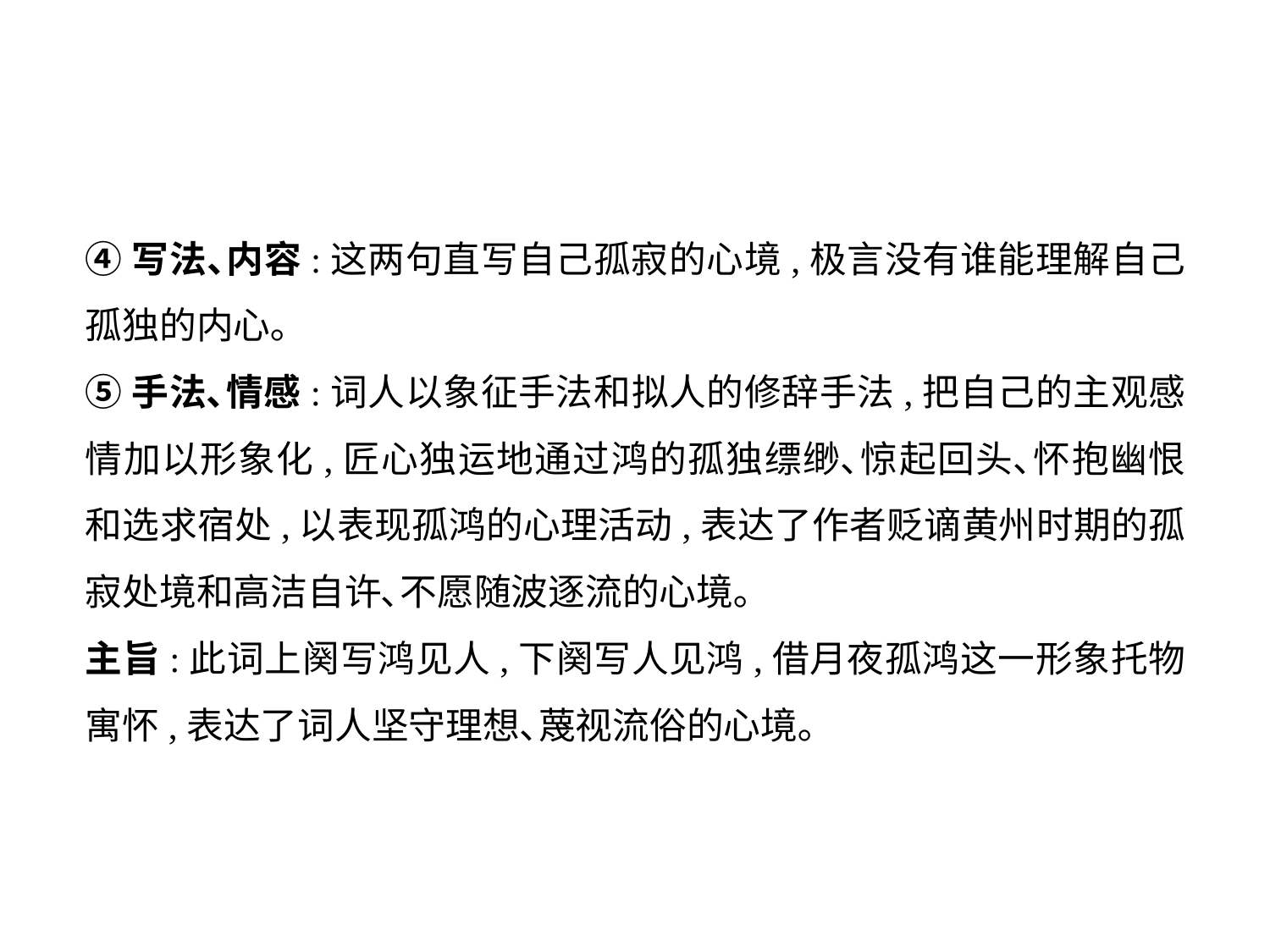

④写法､内容:这两句直写自己孤寂的心境,极言没有谁能理解自己孤独的内心｡
⑤手法､情感:词人以象征手法和拟人的修辞手法,把自己的主观感情加以形象化,匠心独运地通过鸿的孤独缥缈､惊起回头､怀抱幽恨和选求宿处,以表现孤鸿的心理活动,表达了作者贬谪黄州时期的孤寂处境和高洁自许､不愿随波逐流的心境｡
主旨:此词上阕写鸿见人,下阕写人见鸿,借月夜孤鸿这一形象托物寓怀,表达了词人坚守理想､蔑视流俗的心境｡